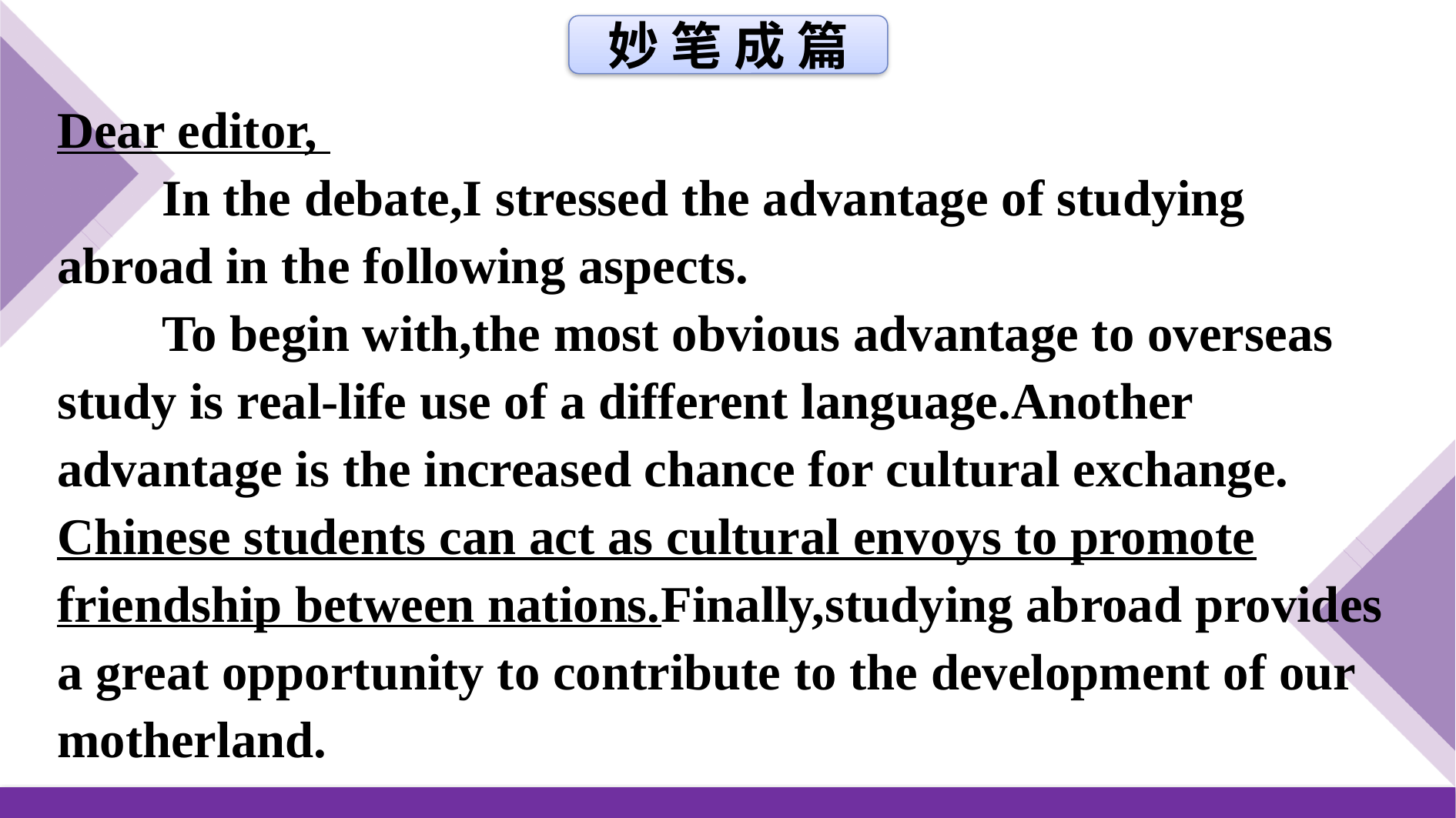

妙 笔 成 篇
Dear editor,
In the debate,I stressed the advantage of studying abroad in the following aspects.
To begin with,the most obvious advantage to overseas study is real-life use of a different language.Another advantage is the increased chance for cultural exchange. Chinese students can act as cultural envoys to promote friendship between nations.Finally,studying abroad provides a great opportunity to contribute to the development of our motherland.